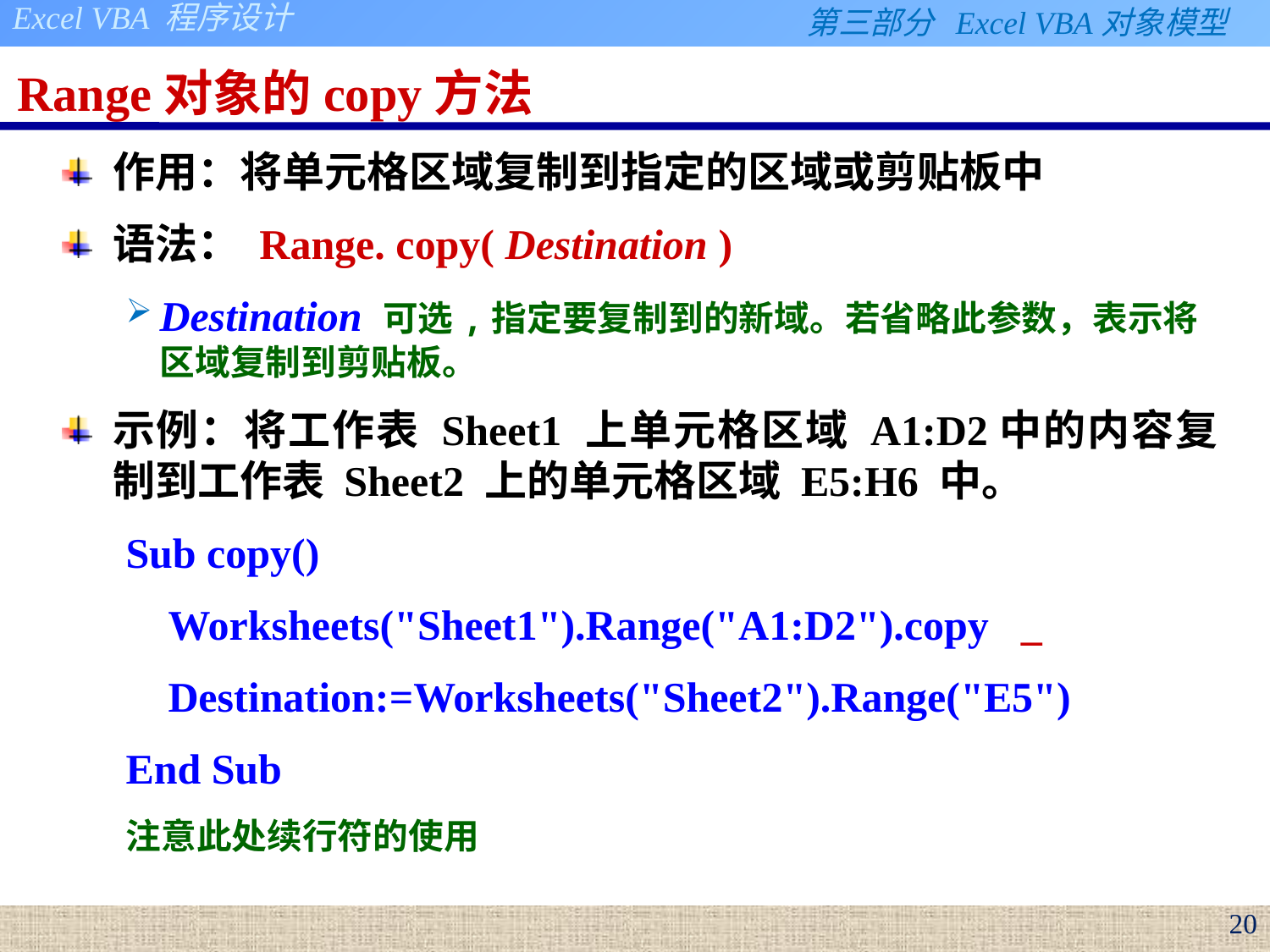

# Range对象的copy方法
作用：将单元格区域复制到指定的区域或剪贴板中
语法： Range. copy( Destination )
Destination 可选,指定要复制到的新域。若省略此参数，表示将区域复制到剪贴板。
示例：将工作表 Sheet1 上单元格区域 A1:D2中的内容复制到工作表 Sheet2 上的单元格区域 E5:H6 中。
Sub copy()
    Worksheets("Sheet1").Range("A1:D2").copy   _
    Destination:=Worksheets("Sheet2").Range("E5")
End Sub
注意此处续行符的使用